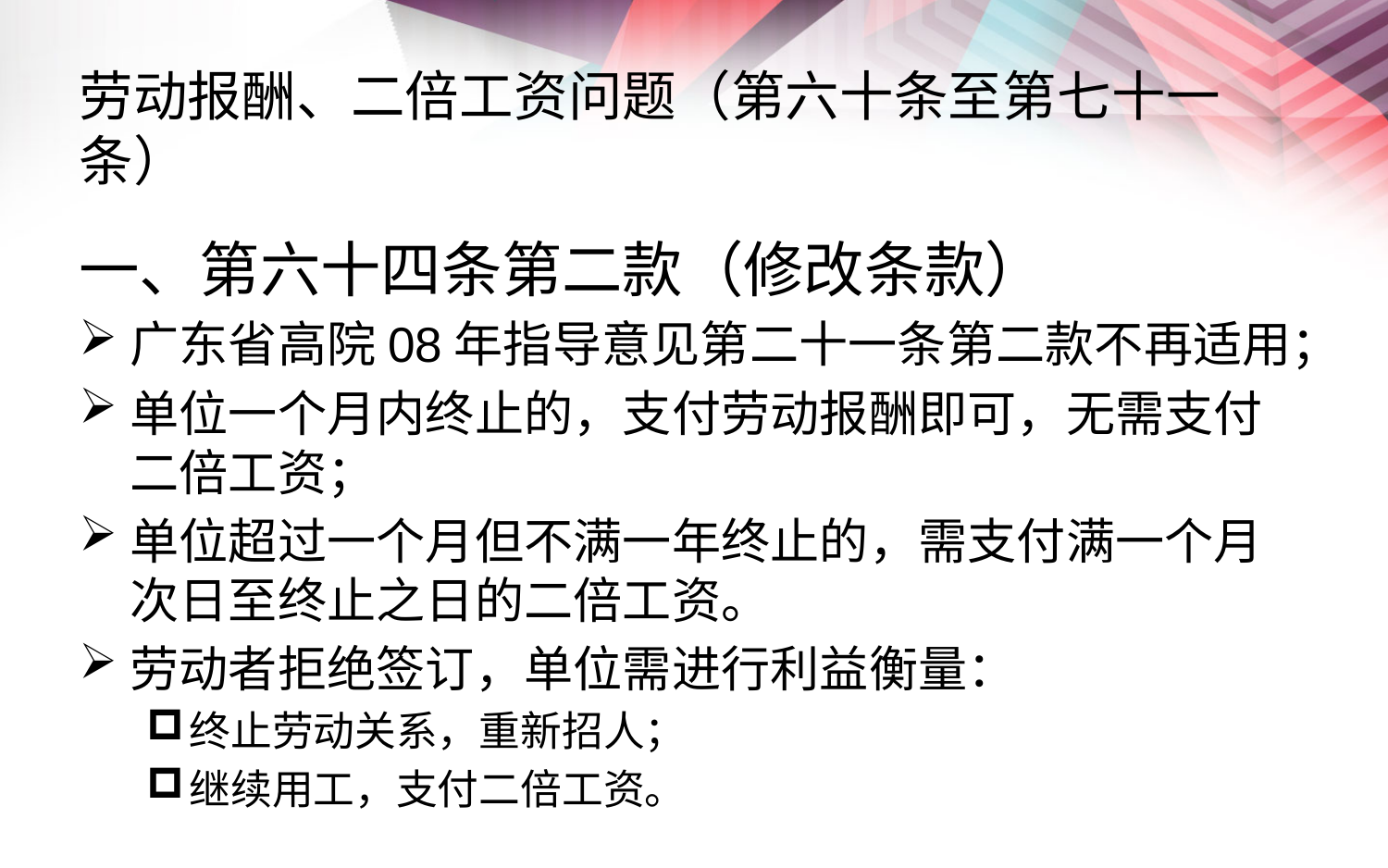

# 劳动报酬、二倍工资问题（第六十条至第七十一条）
一、第六十四条第二款（修改条款）
广东省高院08年指导意见第二十一条第二款不再适用；
单位一个月内终止的，支付劳动报酬即可，无需支付二倍工资；
单位超过一个月但不满一年终止的，需支付满一个月次日至终止之日的二倍工资。
劳动者拒绝签订，单位需进行利益衡量：
终止劳动关系，重新招人；
继续用工，支付二倍工资。